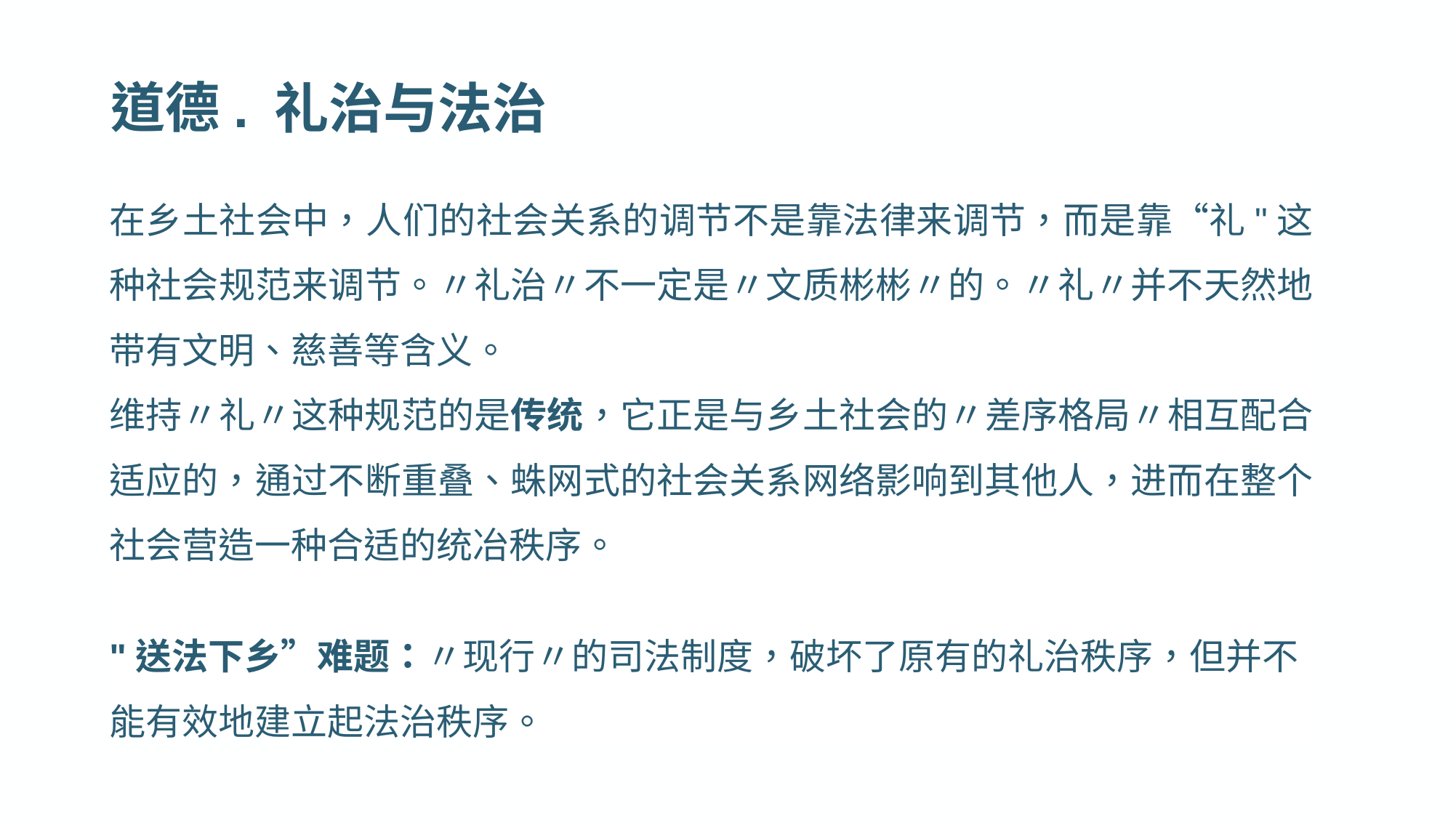

道德.
礼治与法治
在乡土社会中，人们的社会关系的调节不是靠法律来调节，而是靠“礼"这 种社会规范来调节。〃礼治〃不一定是〃文质彬彬〃的。〃礼〃并不天然地 带有文明、慈善等含义。
维持〃礼〃这种规范的是传统，它正是与乡土社会的〃差序格局〃相互配合 适应的，通过不断重叠、蛛网式的社会关系网络影响到其他人，进而在整个 社会营造一种合适的统冶秩序。
"送法下乡”难题：〃现行〃的司法制度，破坏了原有的礼治秩序，但并不 能有效地建立起法治秩序。